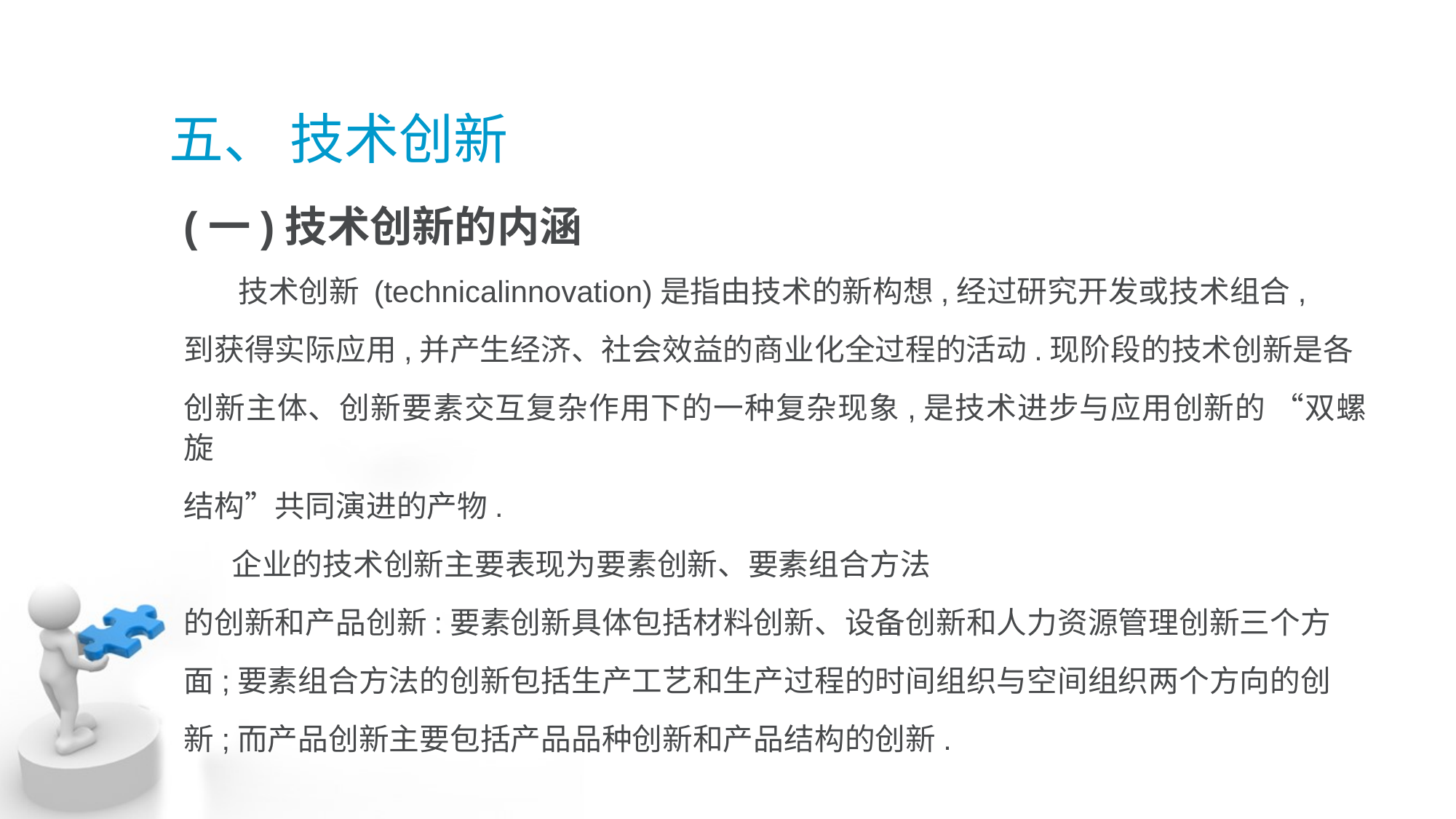

# 五、 技术创新
(一)技术创新的内涵
       技术创新 (technicalinnovation)是指由技术的新构想,经过研究开发或技术组合,
到获得实际应用,并产生经济、社会效益的商业化全过程的活动.现阶段的技术创新是各
创新主体、创新要素交互复杂作用下的一种复杂现象,是技术进步与应用创新的 “双螺旋
结构”共同演进的产物.
      企业的技术创新主要表现为要素创新、要素组合方法
的创新和产品创新:要素创新具体包括材料创新、设备创新和人力资源管理创新三个方
面;要素组合方法的创新包括生产工艺和生产过程的时间组织与空间组织两个方向的创
新;而产品创新主要包括产品品种创新和产品结构的创新.